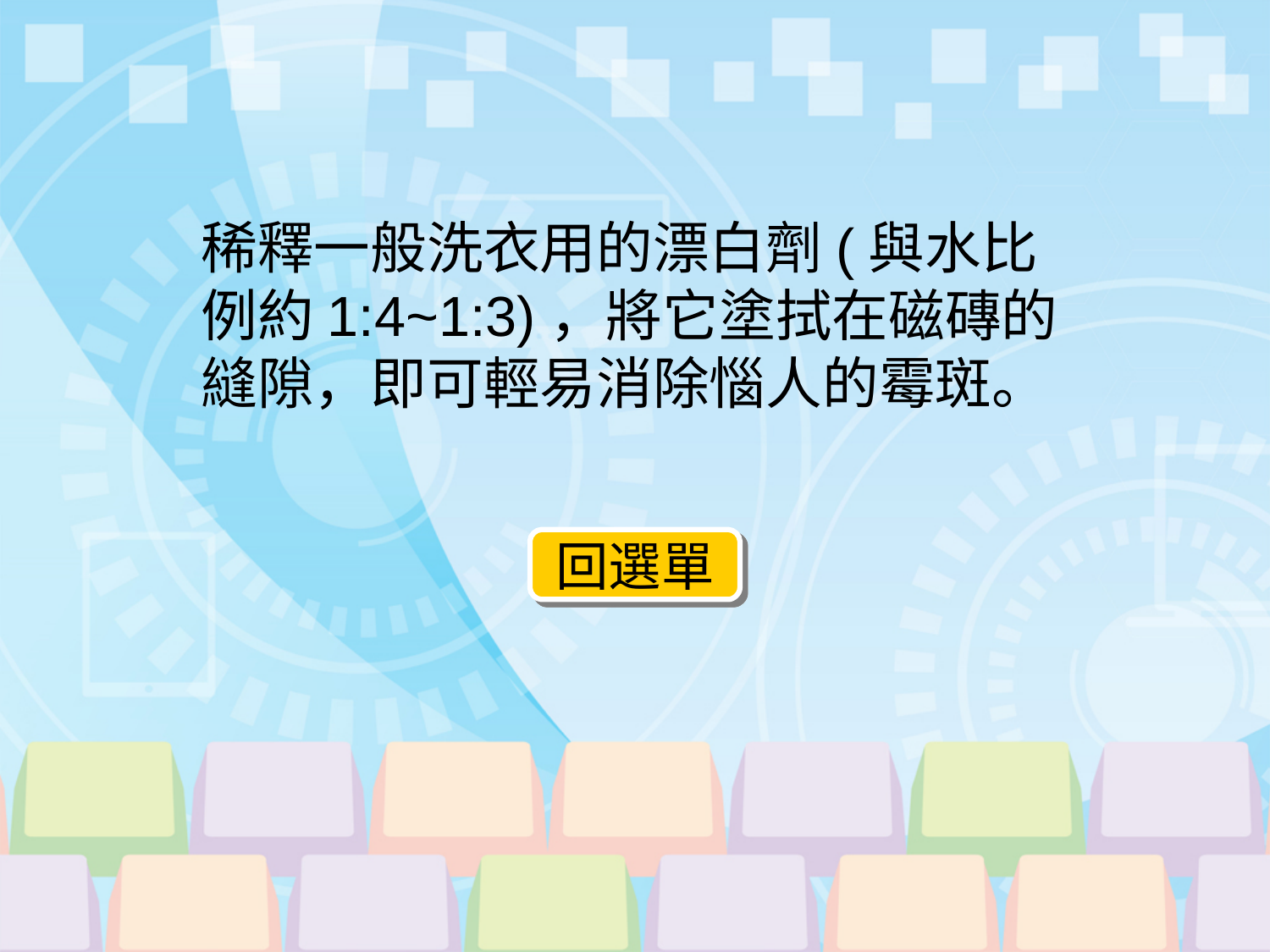

稀釋一般洗衣用的漂白劑(與水比例約1:4~1:3)，將它塗拭在磁磚的縫隙，即可輕易消除惱人的霉斑。
回選單